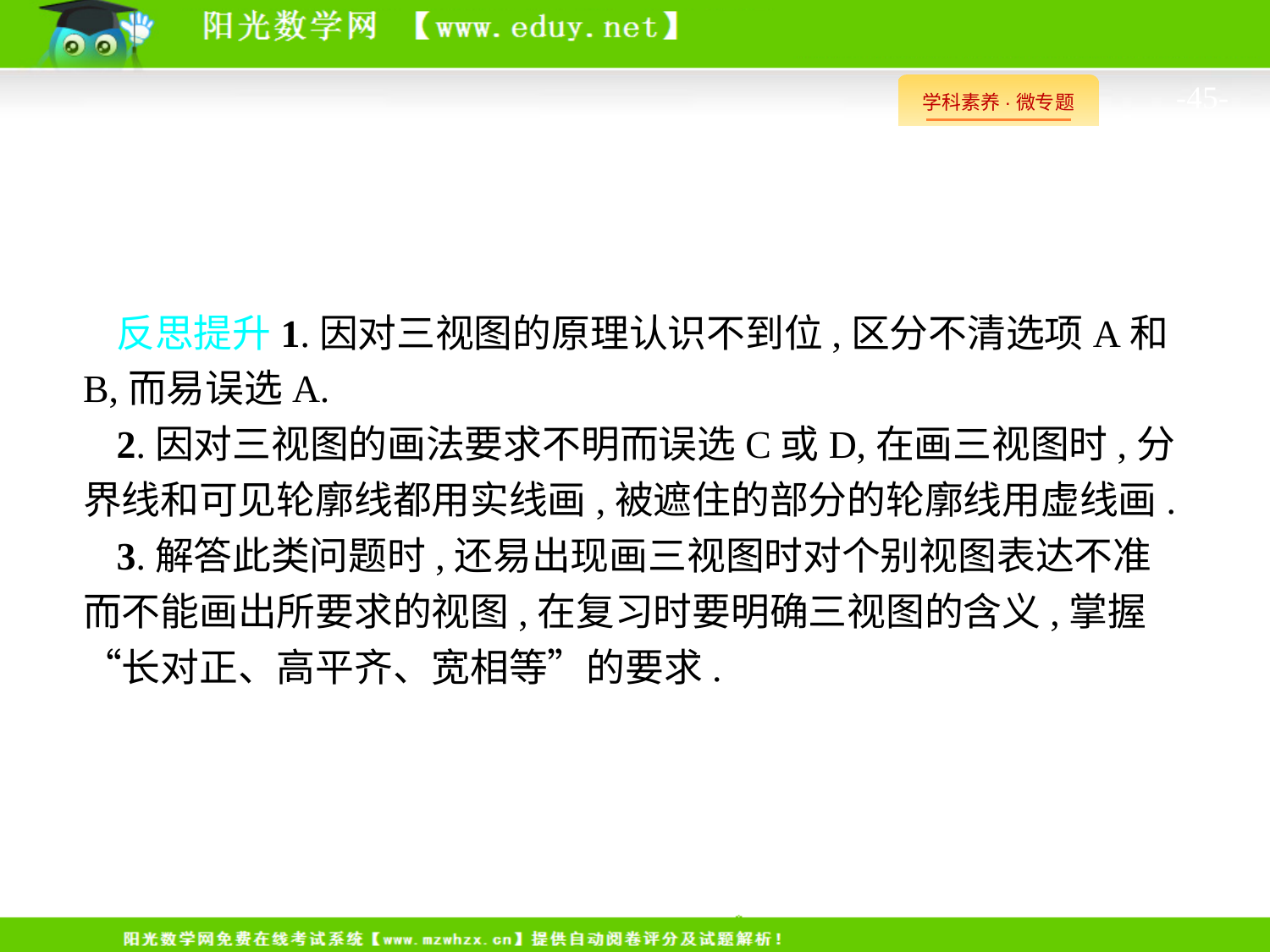

-45-
反思提升1.因对三视图的原理认识不到位,区分不清选项A和B,而易误选A.
2.因对三视图的画法要求不明而误选C或D,在画三视图时,分界线和可见轮廓线都用实线画,被遮住的部分的轮廓线用虚线画.
3.解答此类问题时,还易出现画三视图时对个别视图表达不准而不能画出所要求的视图,在复习时要明确三视图的含义,掌握“长对正、高平齐、宽相等”的要求.